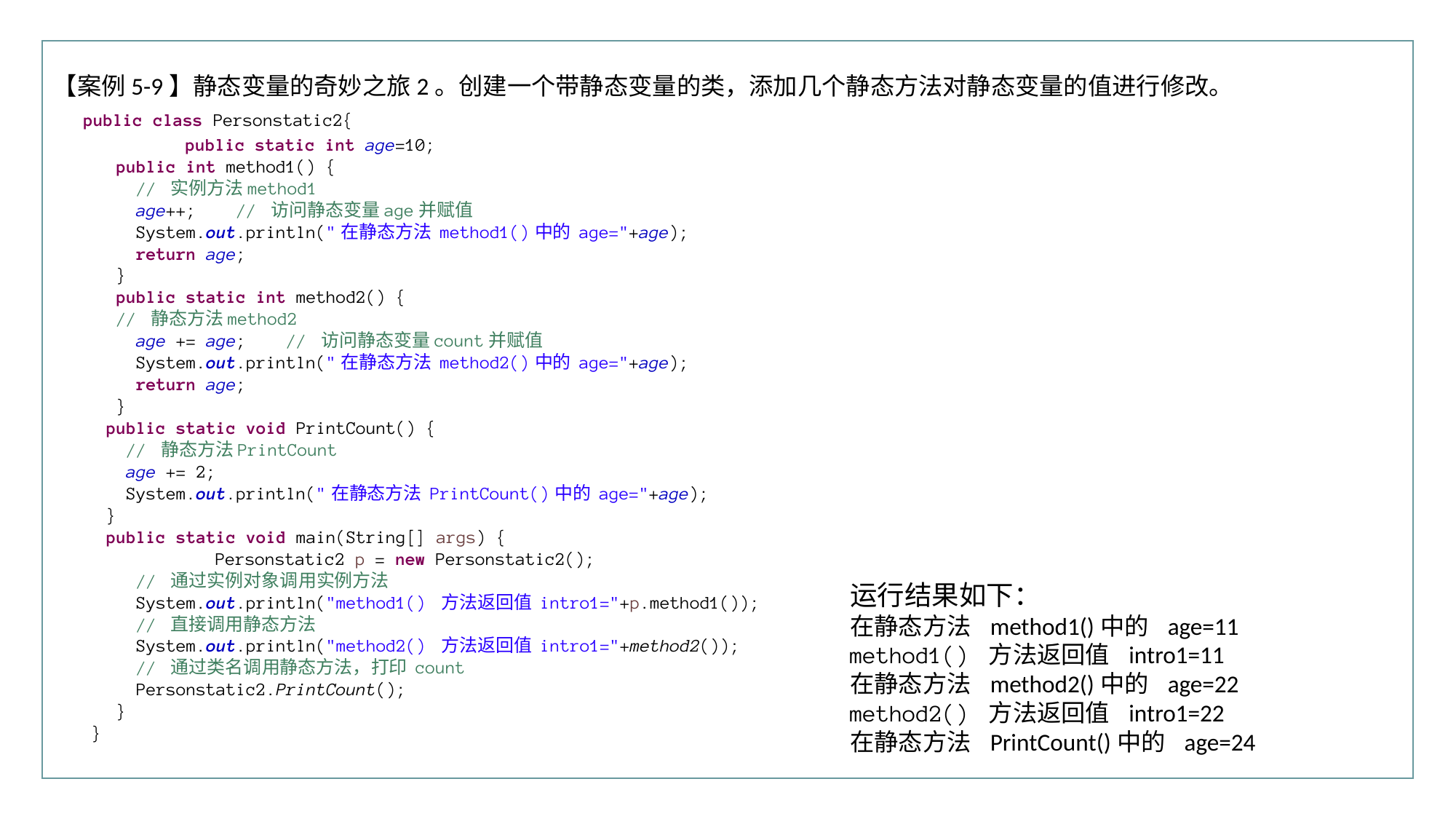

行业PPT模板http://www.XX.com/hangye/

【案例5-9】静态变量的奇妙之旅2。创建一个带静态变量的类，添加几个静态方法对静态变量的值进行修改。
 public class Personstatic2{
	public static int age=10;
    public int method1() {
      // 实例方法method1
      age++;    // 访问静态变量age并赋值
      System.out.println("在静态方法 method1()中的 age="+age);
      return age;
    }
    public static int method2() {
    // 静态方法method2
      age += age;    // 访问静态变量count并赋值
      System.out.println("在静态方法 method2()中的 age="+age);
      return age;
    }
   public static void PrintCount() {
     // 静态方法PrintCount
     age += 2;
     System.out.println("在静态方法 PrintCount()中的 age="+age);
   }
   public static void main(String[] args) {
	   Personstatic2 p = new Personstatic2();
      // 通过实例对象调用实例方法
      System.out.println("method1() 方法返回值 intro1="+p.method1());
      // 直接调用静态方法
      System.out.println("method2() 方法返回值 intro1="+method2());
      // 通过类名调用静态方法，打印 count
      Personstatic2.PrintCount();
    }
}
运行结果如下：
在静态方法 method1()中的 age=11
method1() 方法返回值 intro1=11
在静态方法 method2()中的 age=22
method2() 方法返回值 intro1=22
在静态方法 PrintCount()中的 age=24